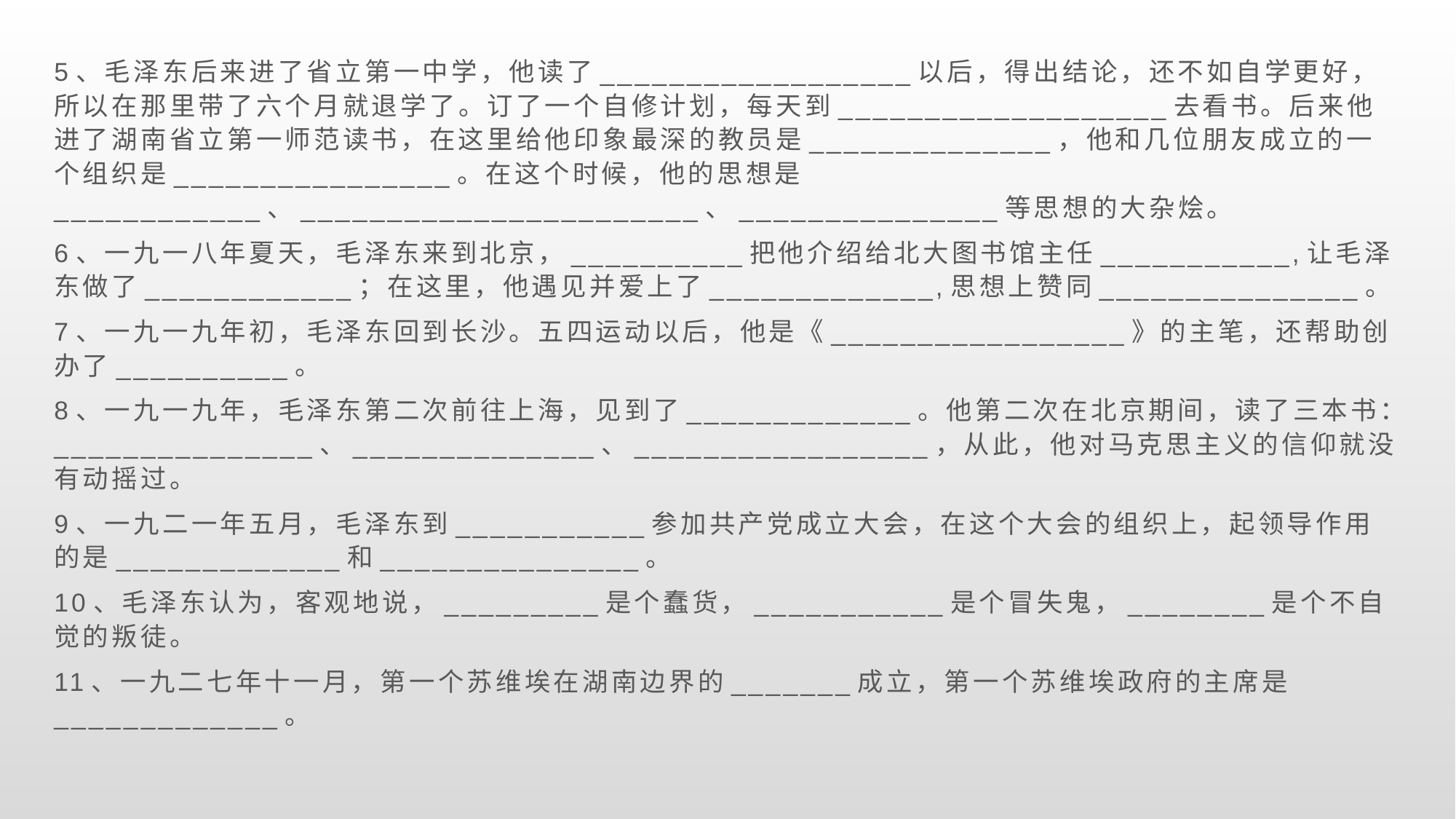

5、毛泽东后来进了省立第一中学，他读了__________________以后，得出结论，还不如自学更好，所以在那里带了六个月就退学了。订了一个自修计划，每天到___________________去看书。后来他进了湖南省立第一师范读书，在这里给他印象最深的教员是______________，他和几位朋友成立的一个组织是________________。在这个时候，他的思想是____________、_______________________、_______________等思想的大杂烩。
6、一九一八年夏天，毛泽东来到北京，__________把他介绍给北大图书馆主任___________,让毛泽东做了____________；在这里，他遇见并爱上了_____________,思想上赞同_______________。
7、一九一九年初，毛泽东回到长沙。五四运动以后，他是《_________________》的主笔，还帮助创办了__________。
8、一九一九年，毛泽东第二次前往上海，见到了_____________。他第二次在北京期间，读了三本书：_______________、______________、_________________，从此，他对马克思主义的信仰就没有动摇过。
9、一九二一年五月，毛泽东到___________参加共产党成立大会，在这个大会的组织上，起领导作用的是_____________和_______________。
10、毛泽东认为，客观地说，_________是个蠢货，___________是个冒失鬼，________是个不自觉的叛徒。
11、一九二七年十一月，第一个苏维埃在湖南边界的_______成立，第一个苏维埃政府的主席是_____________。